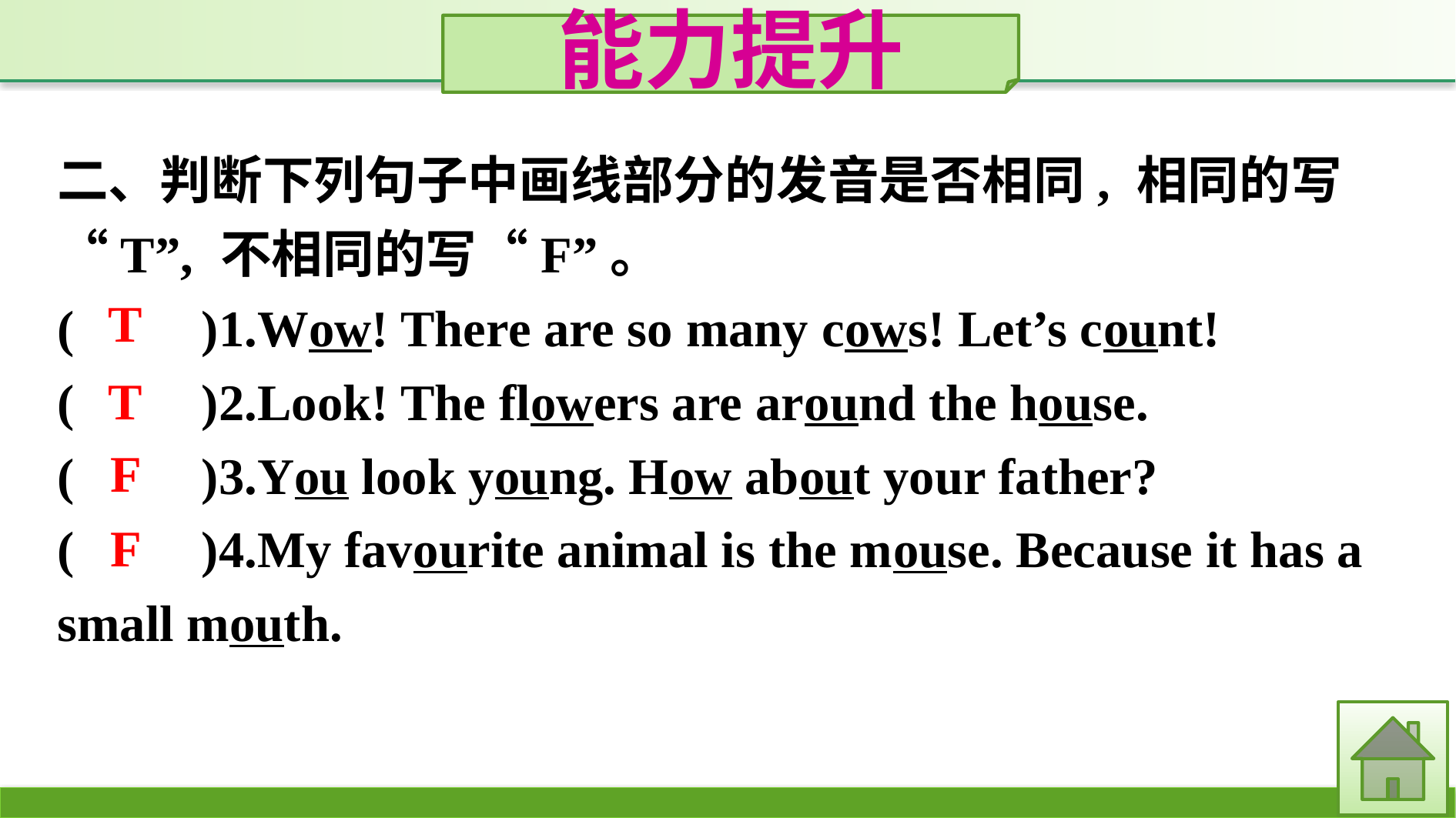

能力提升
二、判断下列句子中画线部分的发音是否相同, 相同的写“T”, 不相同的写“F”。
(　　)1.Wow! There are so many cows! Let’s count!
(　　)2.Look! The flowers are around the house.
(　　)3.You look young. How about your father?
(　　)4.My favourite animal is the mouse. Because it has a small mouth.
T
T
F
F